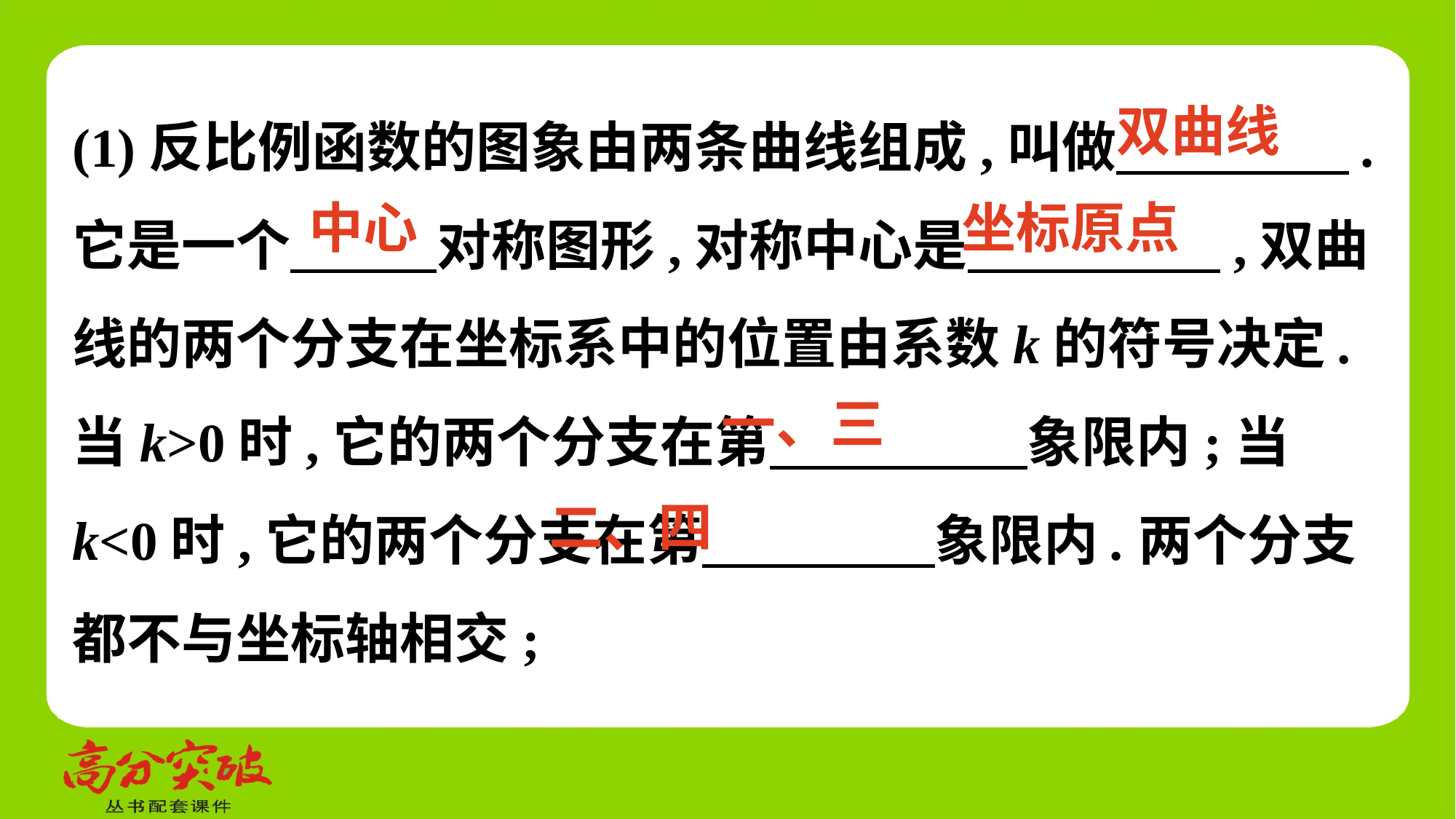

(1)反比例函数的图象由两条曲线组成,叫做　          　.它是一个　   　对称图形,对称中心是　                ,双曲线的两个分支在坐标系中的位置由系数k的符号决定.当k>0时,它的两个分支在第　            　象限内;当k<0时,它的两个分支在第　          　象限内.两个分支都不与坐标轴相交;
双曲线
坐标原点
中心
一、三
二、四